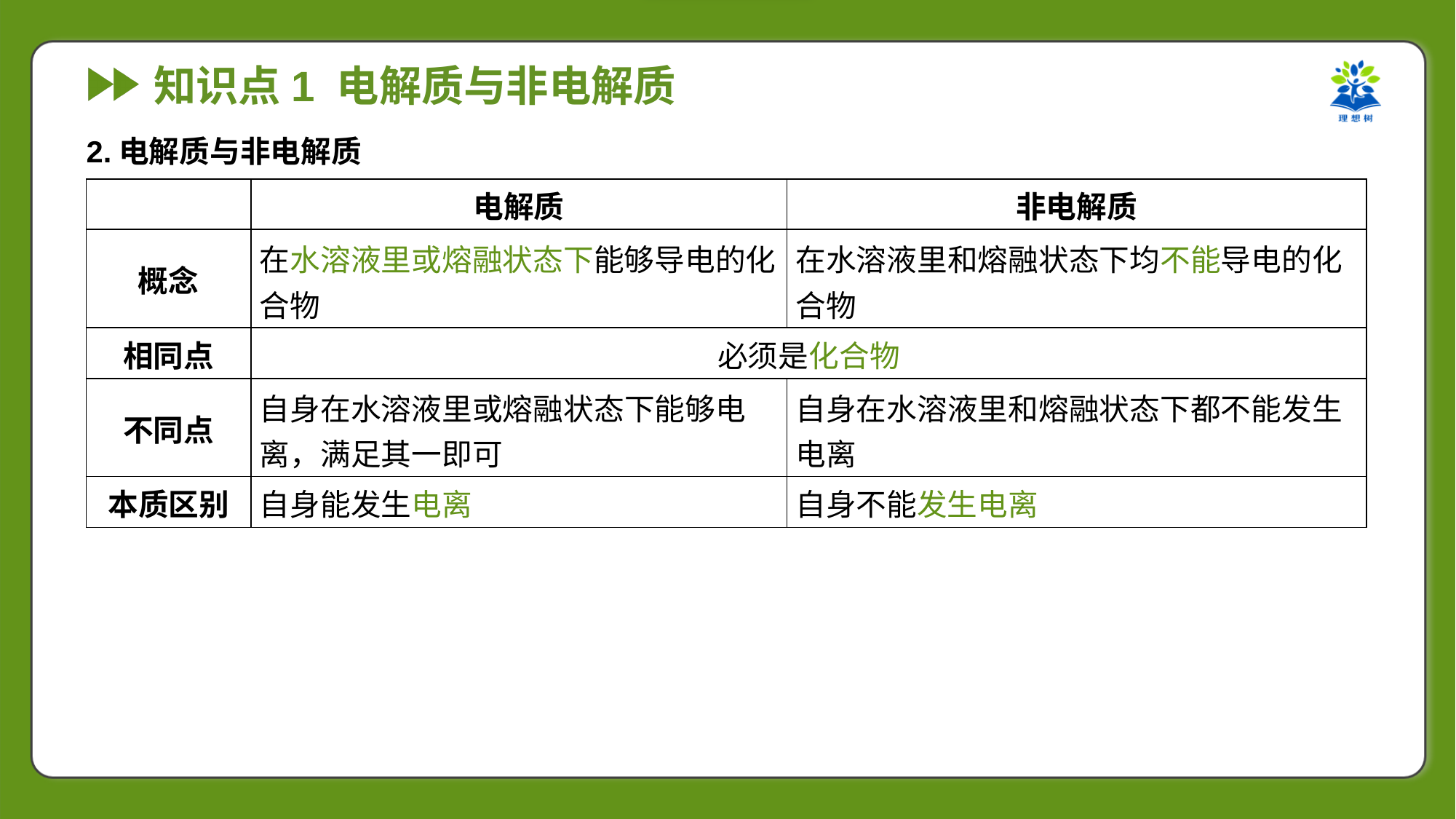

2.电解质与非电解质
|  | 电解质 | 非电解质 |
| --- | --- | --- |
| 概念 | 在水溶液里或熔融状态下能够导电的化 合物 | 在水溶液里和熔融状态下均不能导电的化 合物 |
| 相同点 | 必须是化合物 |  |
| 不同点 | 自身在水溶液里或熔融状态下能够电 离，满足其一即可 | 自身在水溶液里和熔融状态下都不能发生 电离 |
| 本质区别 | 自身能发生电离 | 自身不能发生电离 |